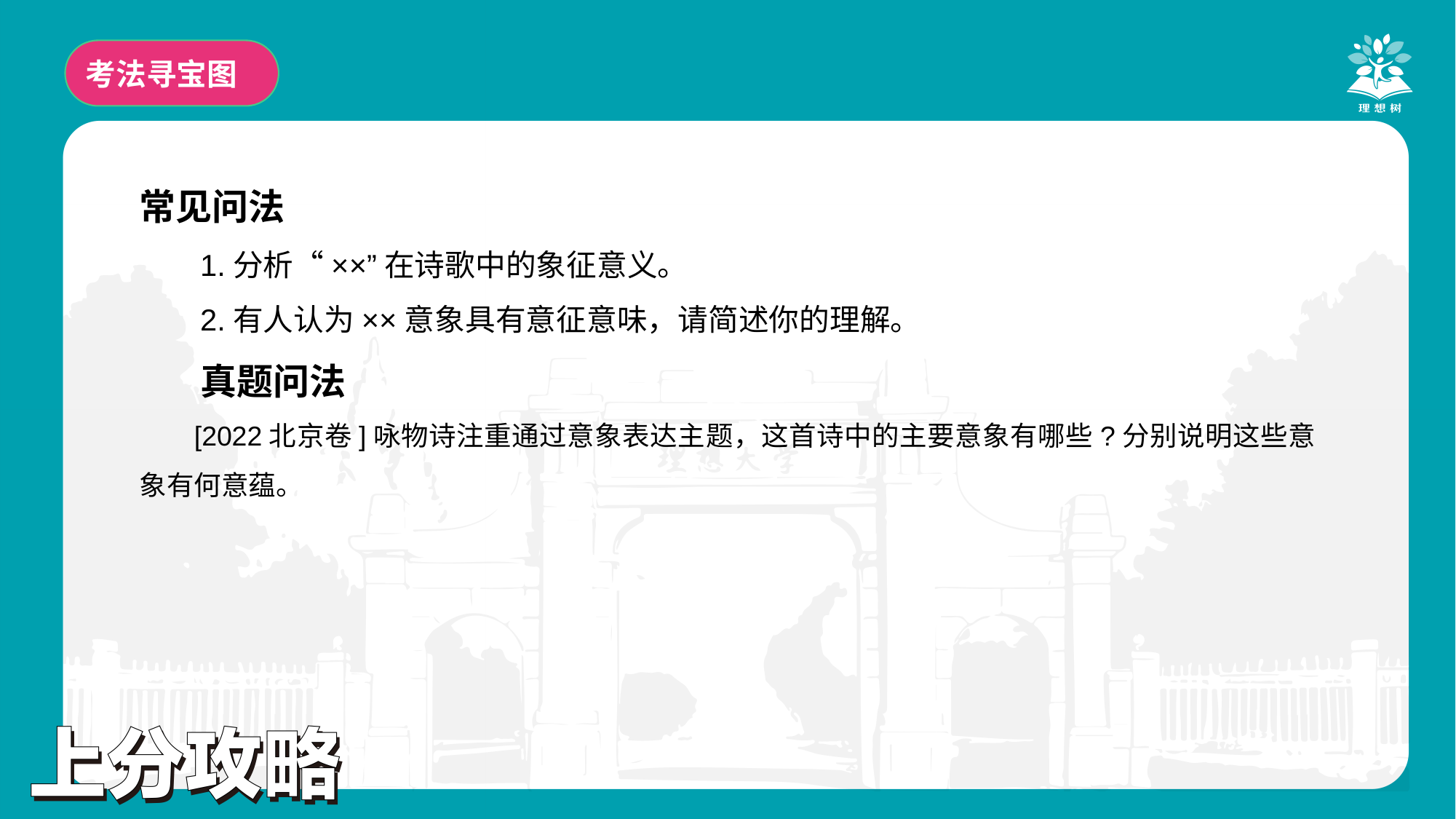

考法寻宝图
常见问法
1.分析“××”在诗歌中的象征意义。
2.有人认为××意象具有意征意味，请简述你的理解。
真题问法
[2022北京卷]咏物诗注重通过意象表达主题，这首诗中的主要意象有哪些?分别说明这些意象有何意蕴。